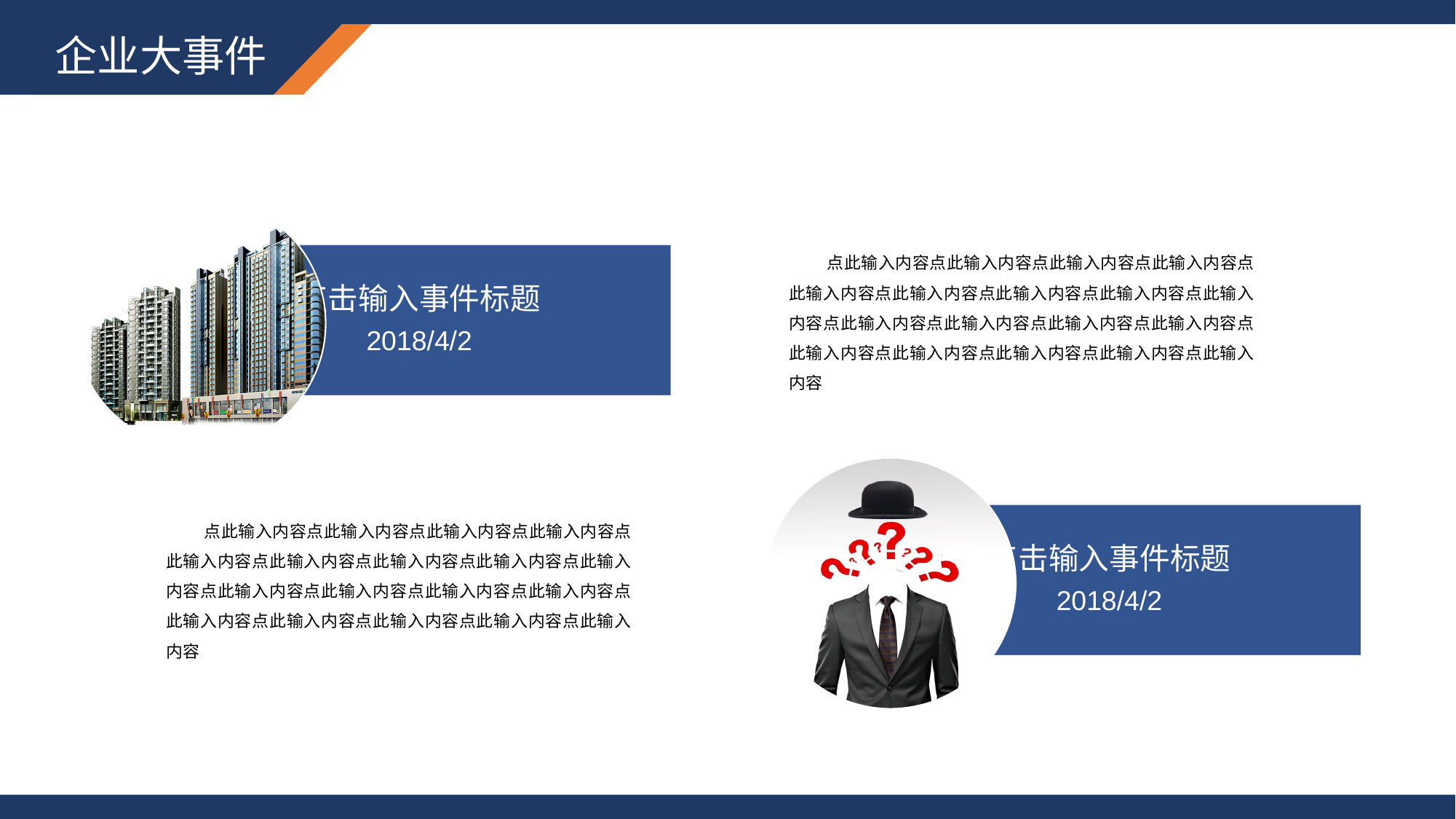

企业大事件
点击输入事件标题
2018/4/2
        点此输入内容点此输入内容点此输入内容点此输入内容点此输入内容点此输入内容点此输入内容点此输入内容点此输入内容点此输入内容点此输入内容点此输入内容点此输入内容点此输入内容点此输入内容点此输入内容点此输入内容点此输入内容
点击输入事件标题
2018/4/2
        点此输入内容点此输入内容点此输入内容点此输入内容点此输入内容点此输入内容点此输入内容点此输入内容点此输入内容点此输入内容点此输入内容点此输入内容点此输入内容点此输入内容点此输入内容点此输入内容点此输入内容点此输入内容